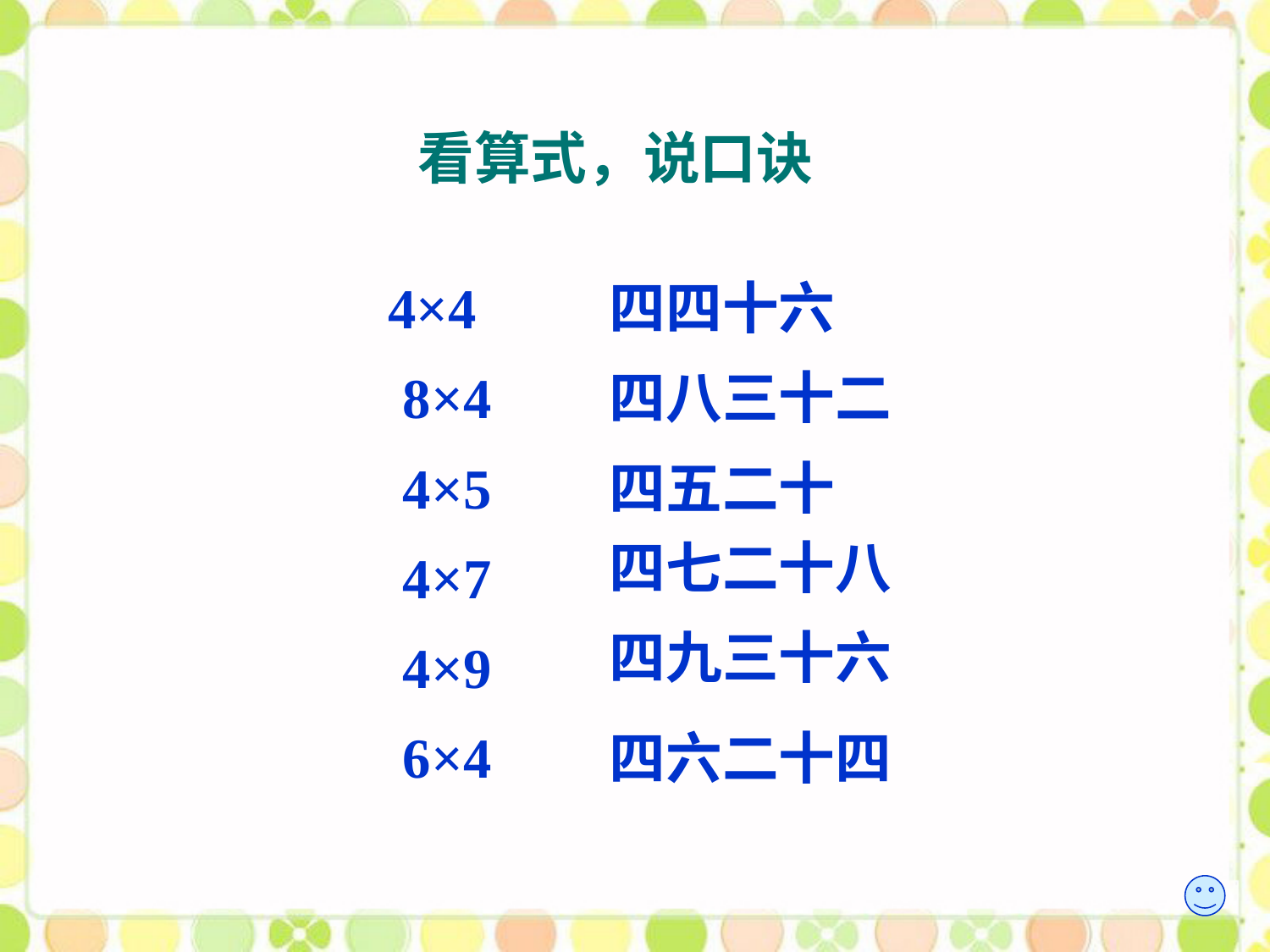

# 看算式，说口诀
4×4

四四十六
8×4
四八三十二
4×5
四五二十
四七二十八
4×7
四九三十六
4×9
6×4
四六二十四